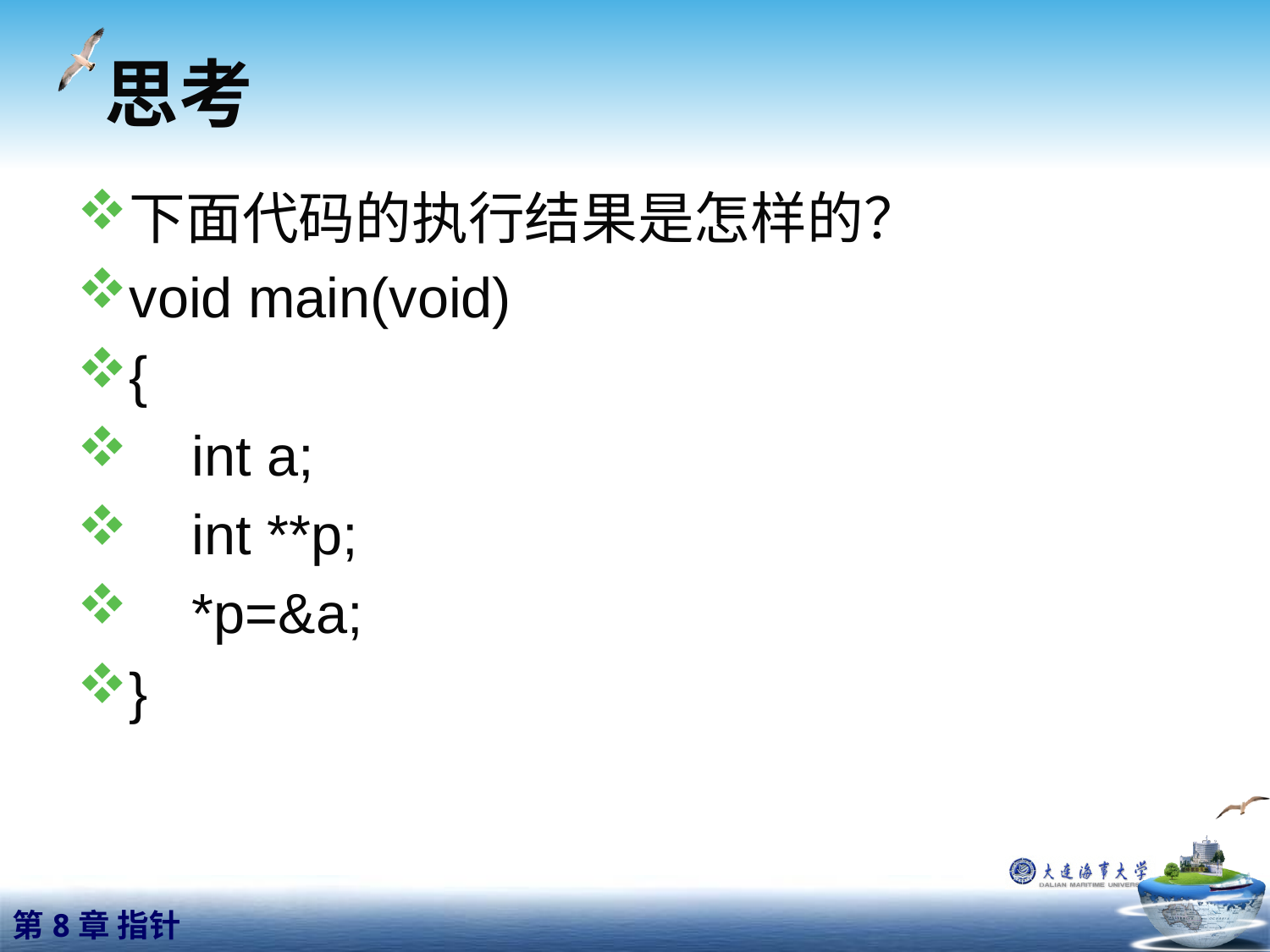

# 思考
下面代码的执行结果是怎样的？
void main(void)
{
    int a;
    int **p;
    *p=&a;
}